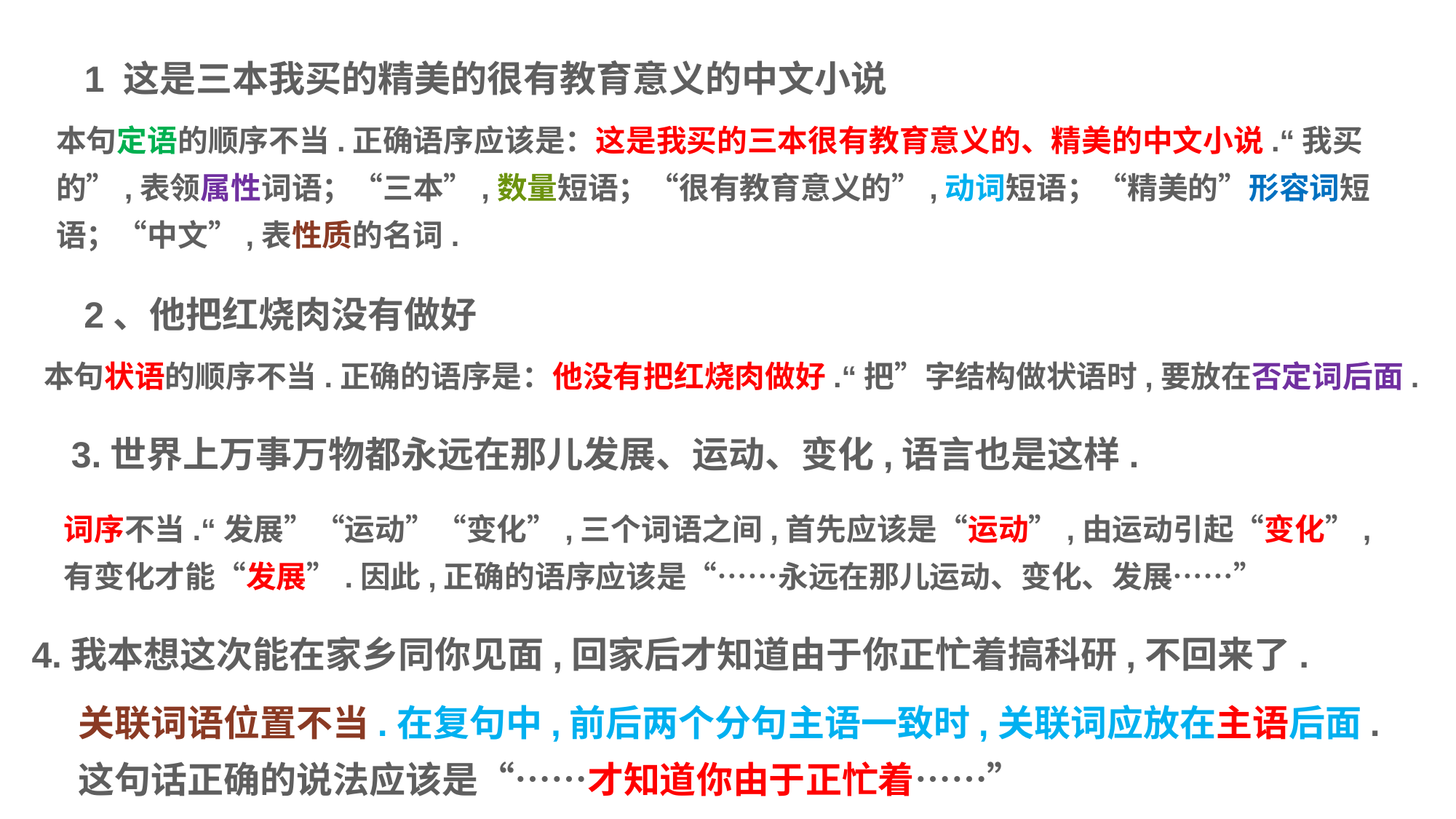

1 这是三本我买的精美的很有教育意义的中文小说
本句定语的顺序不当.正确语序应该是：这是我买的三本很有教育意义的、精美的中文小说.“我买的”,表领属性词语；“三本”,数量短语；“很有教育意义的”,动词短语；“精美的”形容词短语；“中文”,表性质的名词.
2、他把红烧肉没有做好
本句状语的顺序不当.正确的语序是：他没有把红烧肉做好.“把”字结构做状语时,要放在否定词后面.
3.世界上万事万物都永远在那儿发展、运动、变化,语言也是这样.
词序不当.“发展”“运动”“变化”,三个词语之间,首先应该是“运动”,由运动引起“变化”,有变化才能“发展”.因此,正确的语序应该是“……永远在那儿运动、变化、发展……”
4.我本想这次能在家乡同你见面,回家后才知道由于你正忙着搞科研,不回来了.
关联词语位置不当.在复句中,前后两个分句主语一致时,关联词应放在主语后面.这句话正确的说法应该是“……才知道你由于正忙着……”